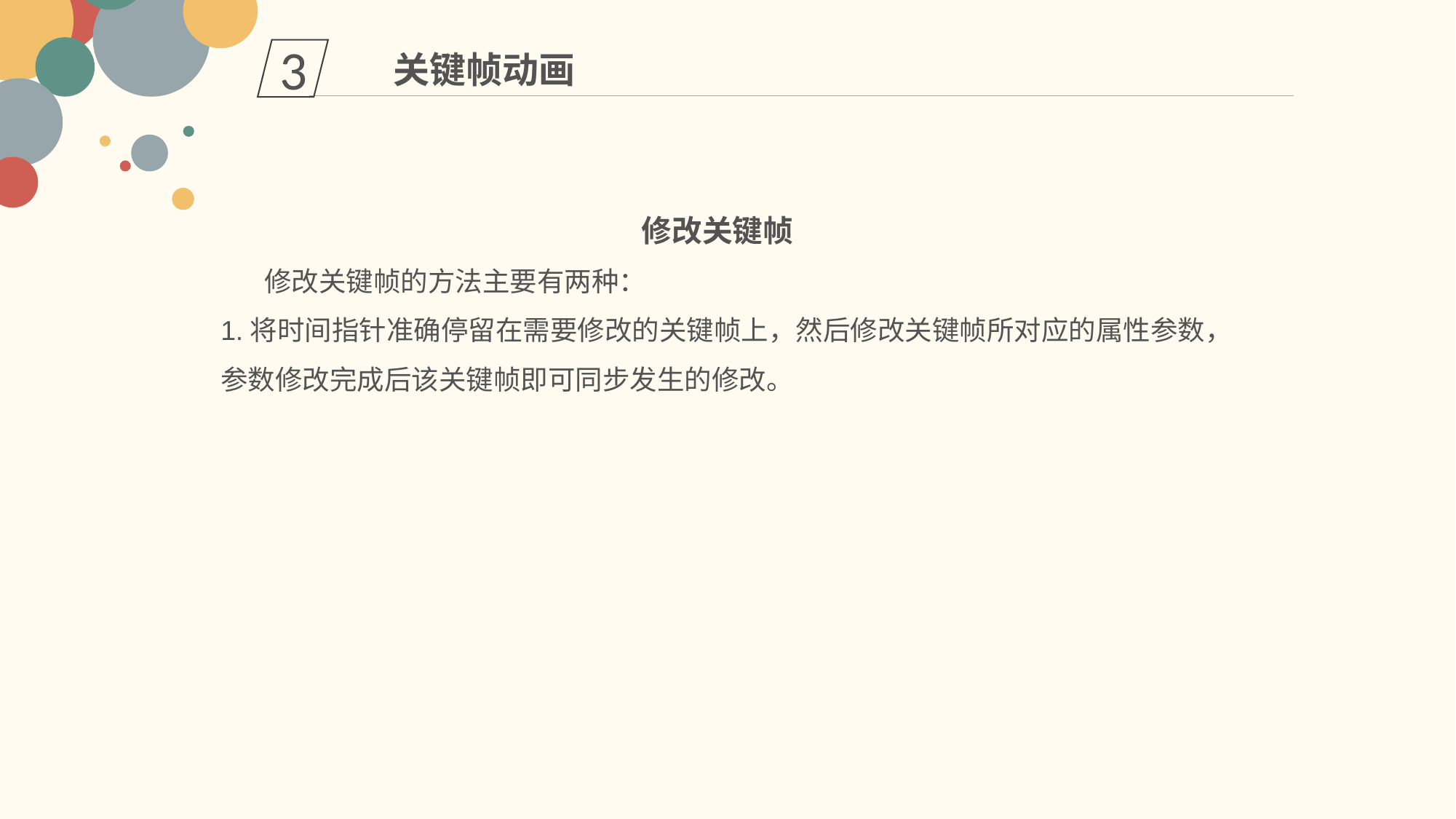

3
关键帧动画
修改关键帧
      修改关键帧的方法主要有两种：
1.将时间指针准确停留在需要修改的关键帧上，然后修改关键帧所对应的属性参数，参数修改完成后该关键帧即可同步发生的修改。